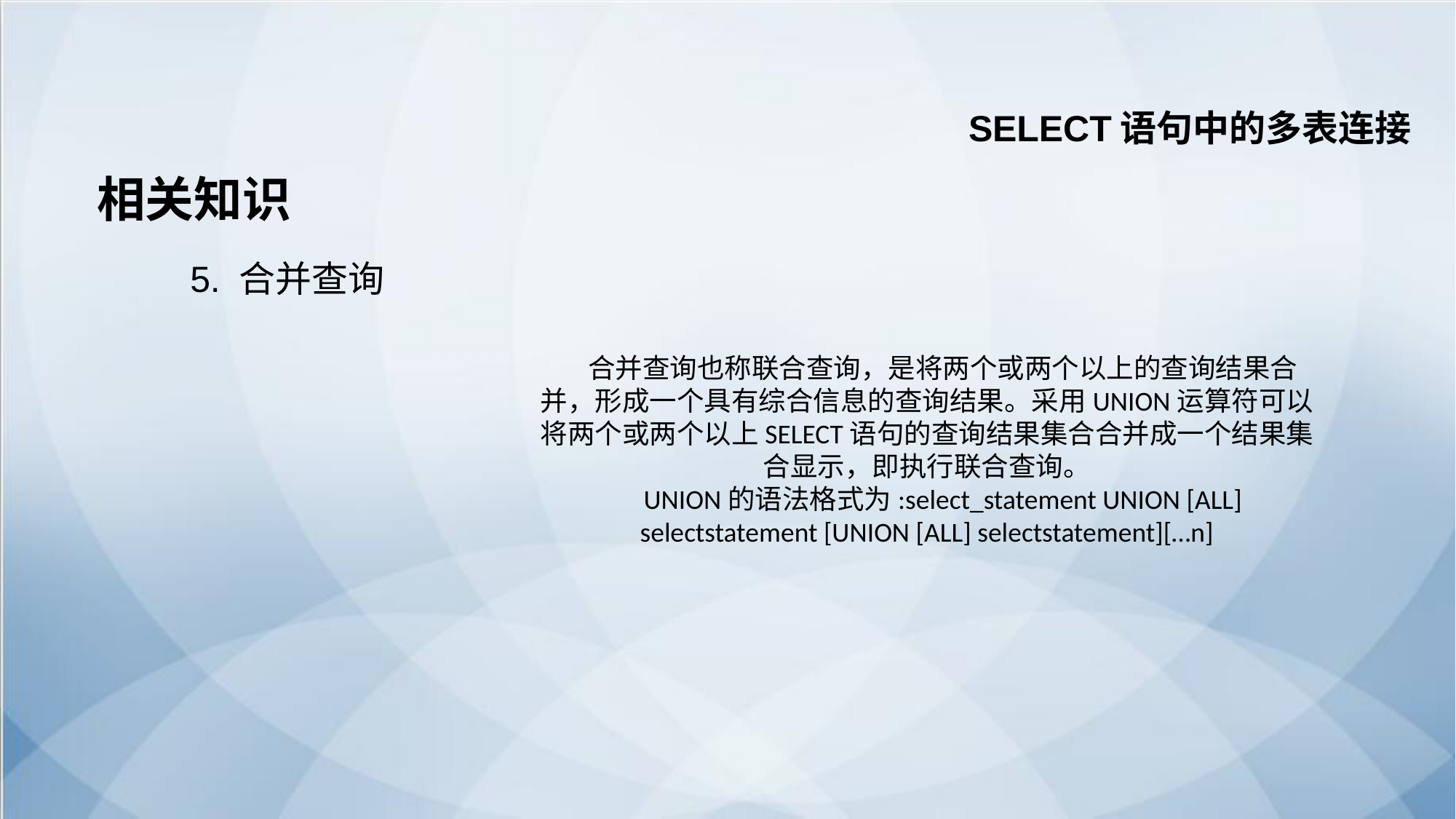

SELECT语句中的多表连接
相关知识
5. 合并查询

合并查询也称联合查询，是将两个或两个以上的查询结果合并，形成一个具有综合信息的查询结果。采用UNION运算符可以将两个或两个以上SELECT语句的查询结果集合合并成一个结果集合显示，即执行联合查询。
UNION的语法格式为:select_statement UNION [ALL] selectstatement [UNION [ALL] selectstatement][…n]